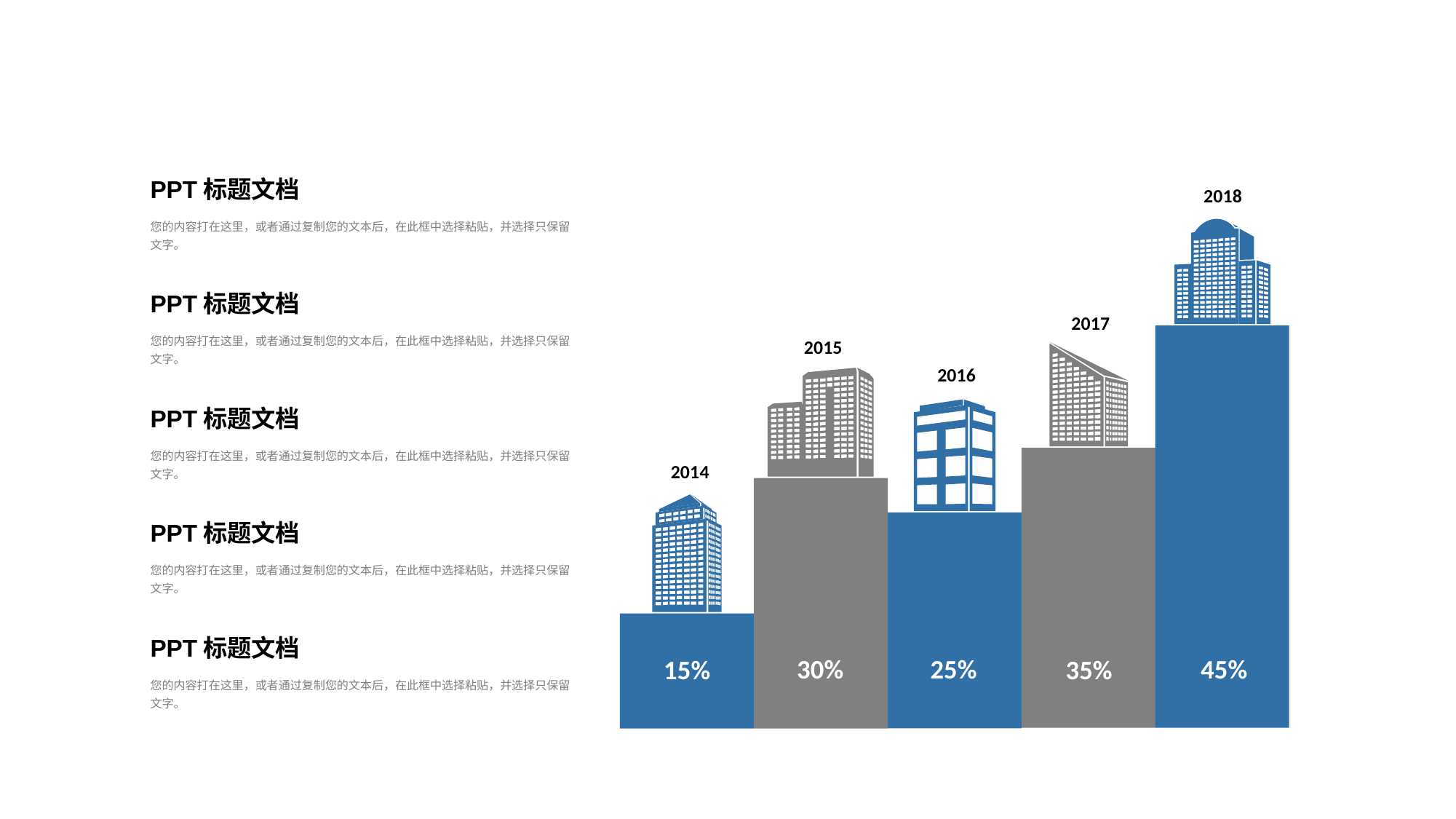

PPT标题文档
您的内容打在这里，或者通过复制您的文本后，在此框中选择粘贴，并选择只保留文字。
2018

PPT标题文档
您的内容打在这里，或者通过复制您的文本后，在此框中选择粘贴，并选择只保留文字。
2017

2015

2016

PPT标题文档
您的内容打在这里，或者通过复制您的文本后，在此框中选择粘贴，并选择只保留文字。

2014

PPT标题文档
您的内容打在这里，或者通过复制您的文本后，在此框中选择粘贴，并选择只保留文字。

Text here

PPT标题文档
您的内容打在这里，或者通过复制您的文本后，在此框中选择粘贴，并选择只保留文字。
45%
30%
25%
15%
35%

Text here